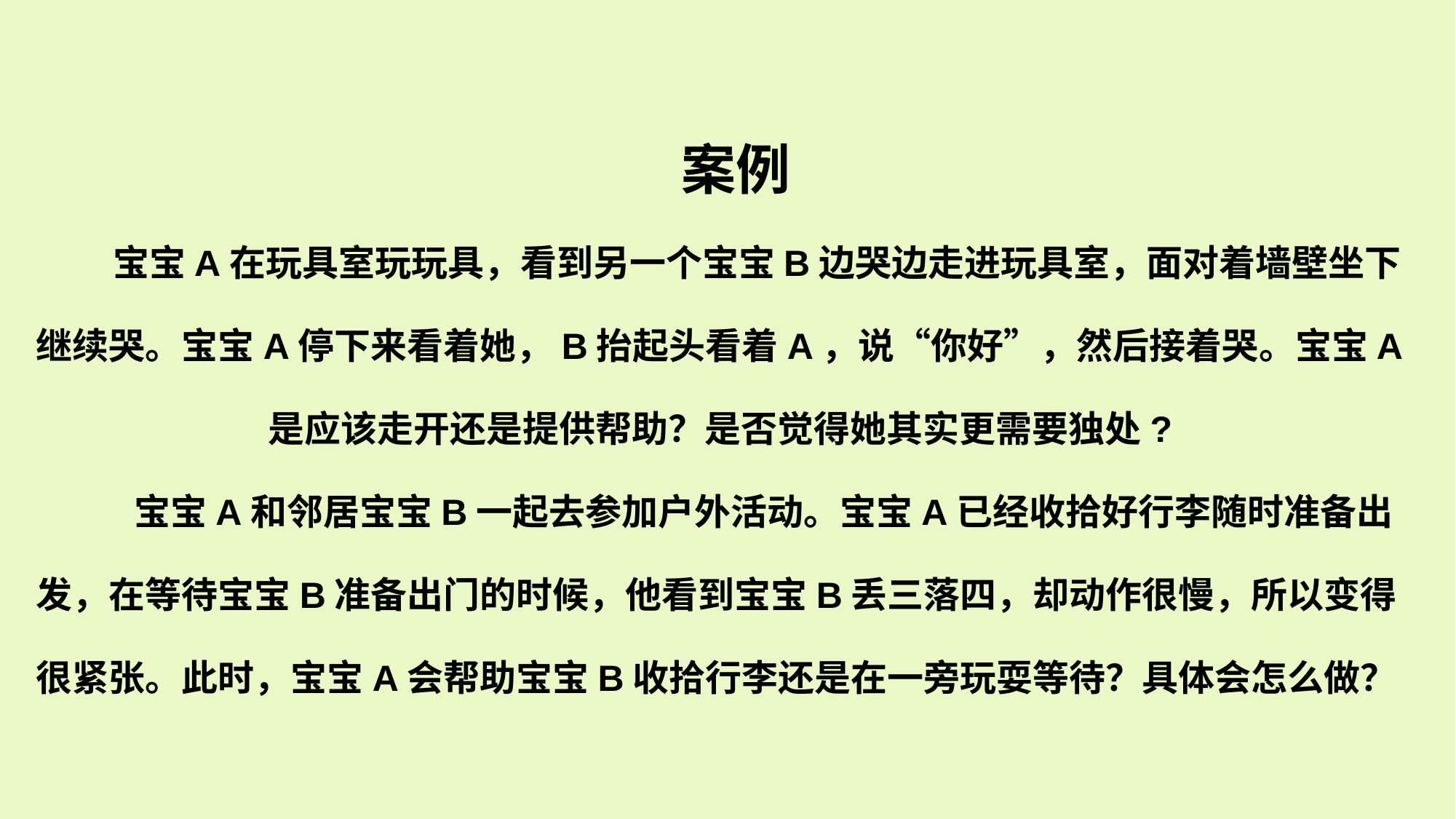

案例
    宝宝A在玩具室玩玩具，看到另一个宝宝B边哭边走进玩具室，面对着墙壁坐下继续哭。宝宝A停下来看着她，B抬起头看着A，说“你好”，然后接着哭。宝宝A是应该走开还是提供帮助？是否觉得她其实更需要独处?       宝宝A和邻居宝宝B一起去参加户外活动。宝宝A已经收拾好行李随时准备出发，在等待宝宝B准备出门的时候，他看到宝宝B丢三落四，却动作很慢，所以变得很紧张。此时，宝宝A会帮助宝宝B收拾行李还是在一旁玩耍等待？具体会怎么做？